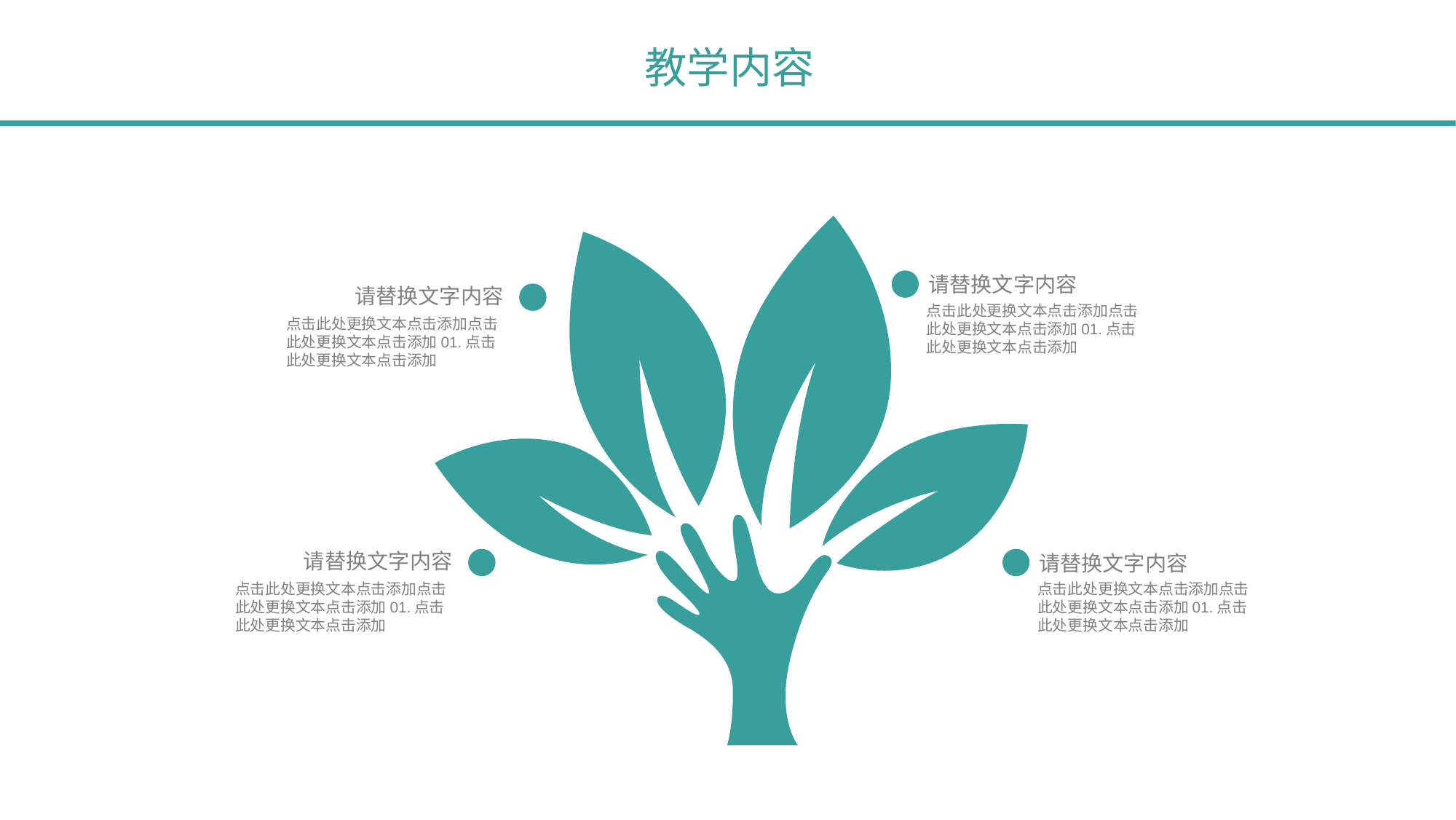

教学内容

请替换文字内容

请替换文字内容

点击此处更换文本点击添加点击此处更换文本点击添加01.点击此处更换文本点击添加
点击此处更换文本点击添加点击此处更换文本点击添加01.点击此处更换文本点击添加
请替换文字内容
请替换文字内容

点击此处更换文本点击添加点击此处更换文本点击添加01.点击此处更换文本点击添加
点击此处更换文本点击添加点击此处更换文本点击添加01.点击此处更换文本点击添加